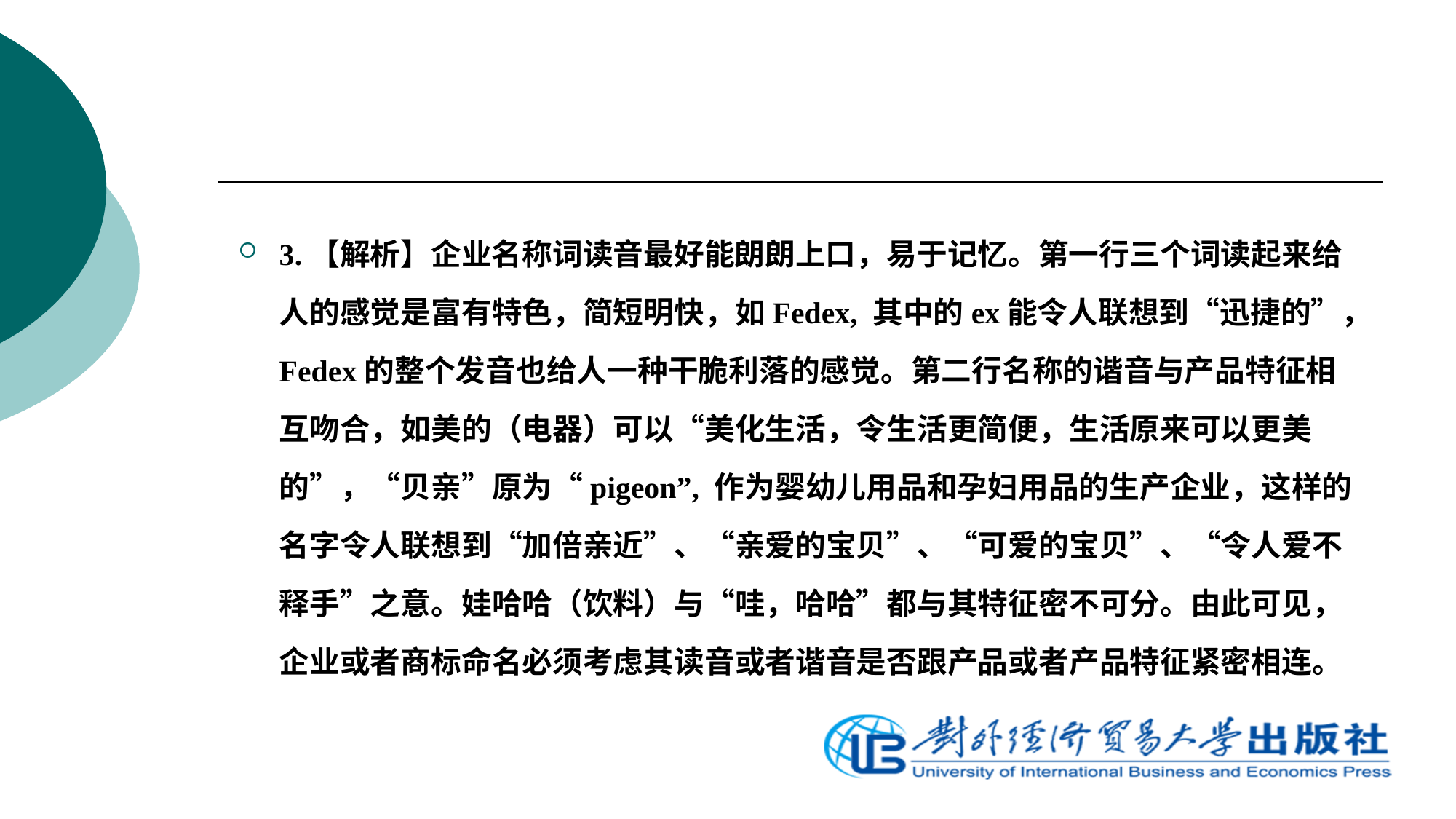

3.【解析】企业名称词读音最好能朗朗上口，易于记忆。第一行三个词读起来给人的感觉是富有特色，简短明快，如Fedex, 其中的ex能令人联想到“迅捷的”，Fedex的整个发音也给人一种干脆利落的感觉。第二行名称的谐音与产品特征相互吻合，如美的（电器）可以“美化生活，令生活更简便，生活原来可以更美的”，“贝亲”原为“pigeon”, 作为婴幼儿用品和孕妇用品的生产企业，这样的名字令人联想到“加倍亲近”、“亲爱的宝贝”、“可爱的宝贝”、“令人爱不释手”之意。娃哈哈（饮料）与“哇，哈哈”都与其特征密不可分。由此可见，企业或者商标命名必须考虑其读音或者谐音是否跟产品或者产品特征紧密相连。